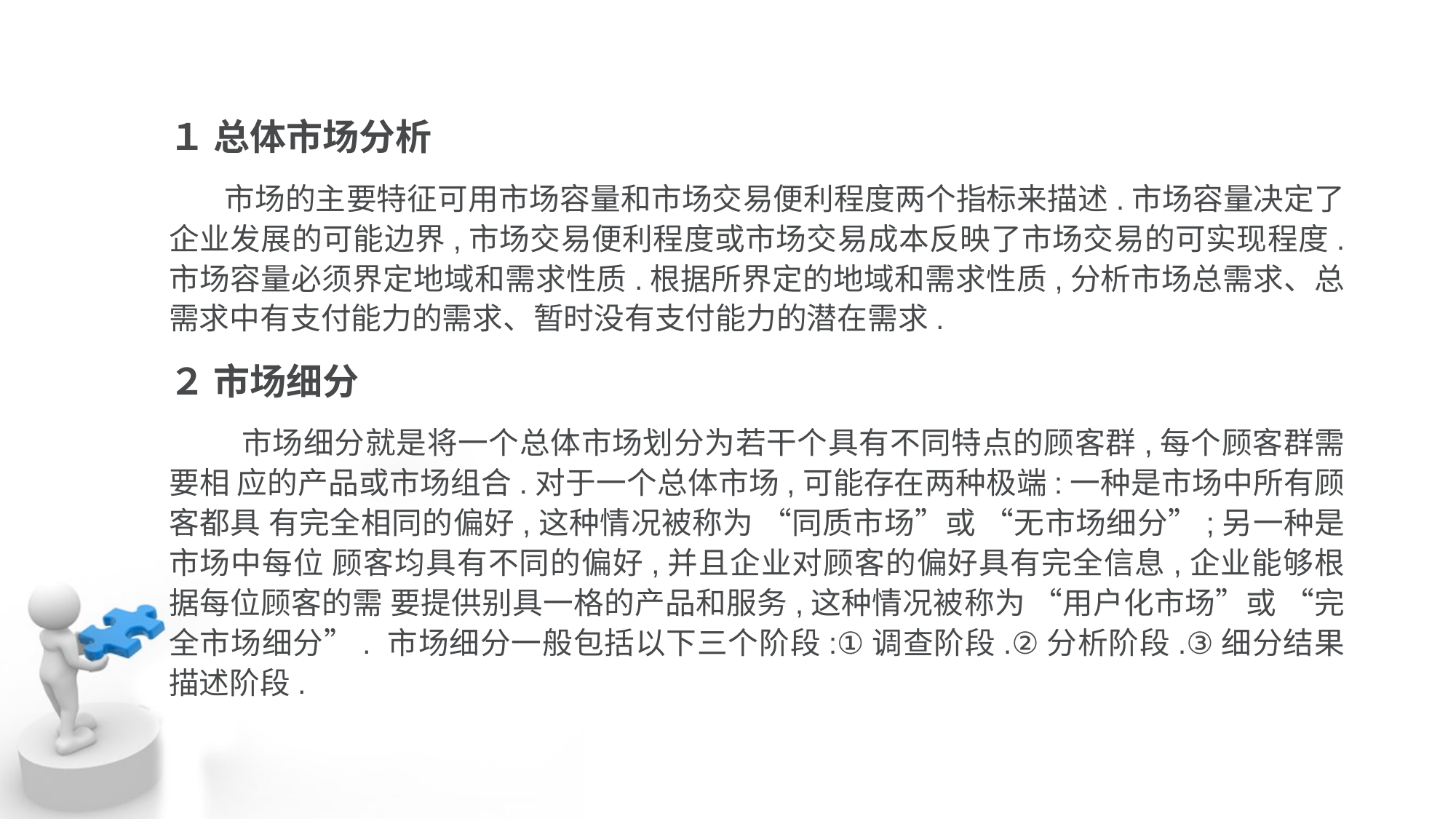

１ 总体市场分析
       市场的主要特征可用市场容量和市场交易便利程度两个指标来描述.市场容量决定了 企业发展的可能边界,市场交易便利程度或市场交易成本反映了市场交易的可实现程度. 市场容量必须界定地域和需求性质.根据所界定的地域和需求性质,分析市场总需求、总 需求中有支付能力的需求、暂时没有支付能力的潜在需求.
２ 市场细分
         市场细分就是将一个总体市场划分为若干个具有不同特点的顾客群,每个顾客群需要相 应的产品或市场组合.对于一个总体市场,可能存在两种极端:一种是市场中所有顾客都具 有完全相同的偏好,这种情况被称为 “同质市场”或 “无市场细分”;另一种是市场中每位 顾客均具有不同的偏好,并且企业对顾客的偏好具有完全信息,企业能够根据每位顾客的需 要提供别具一格的产品和服务,这种情况被称为 “用户化市场”或 “完全市场细分”. 市场细分一般包括以下三个阶段:①调查阶段.②分析阶段.③细分结果描述阶段.